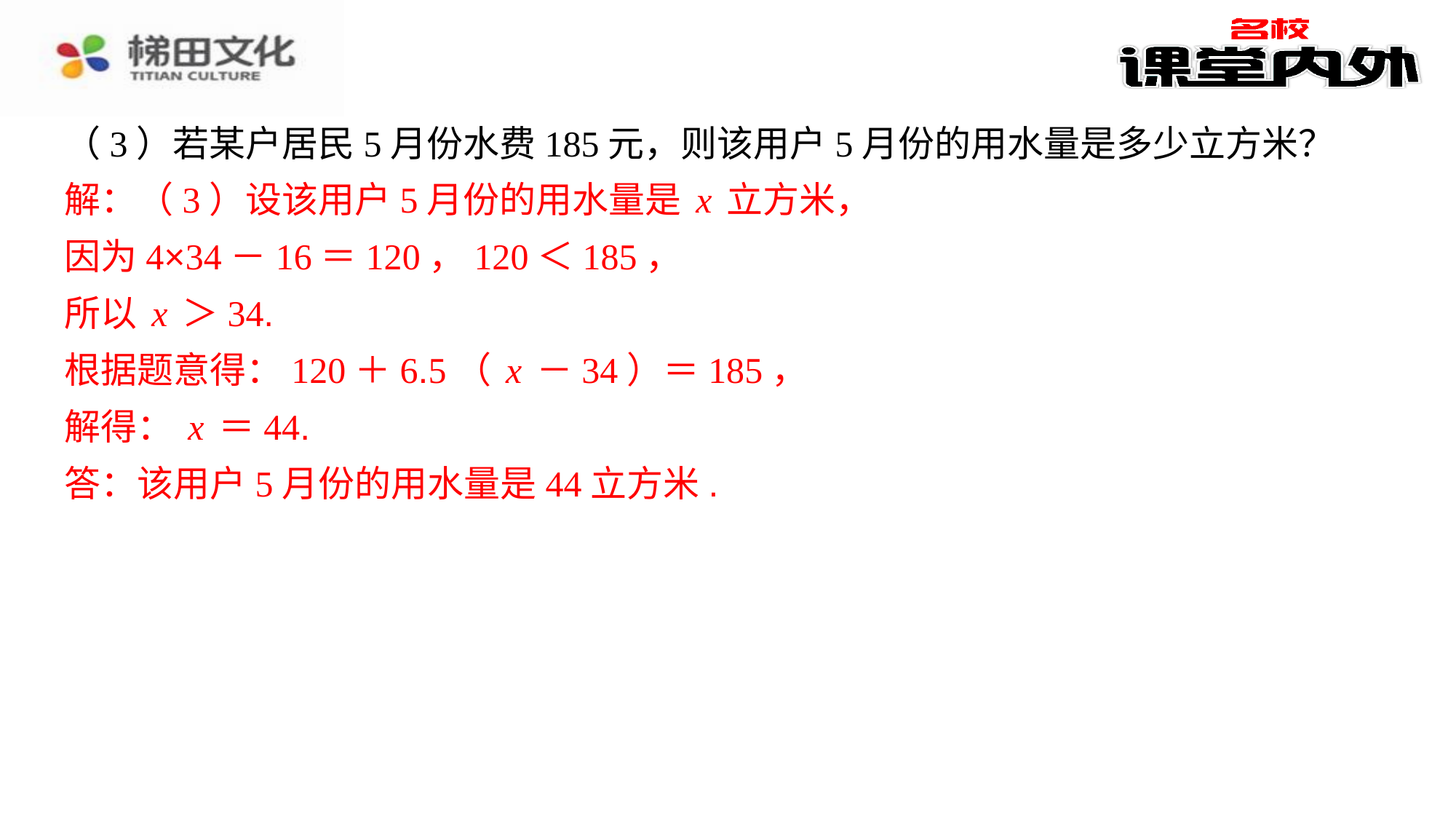

（3）若某户居民5月份水费185元，则该用户5月份的用水量是多少立方米？
解：（3）设该用户5月份的用水量是x立方米，
因为4×34－16＝120，120＜185，
所以x＞34.
根据题意得：120＋6.5（x－34）＝185，
解得：x＝44.
答：该用户5月份的用水量是44立方米.
解：（3）设该用户5月份的用水量是x立方米，
因为4×34－16＝120，120＜185，
所以x＞34.
根据题意得：120＋6.5（x－34）＝185，
解得：x＝44.
答：该用户5月份的用水量是44立方米.